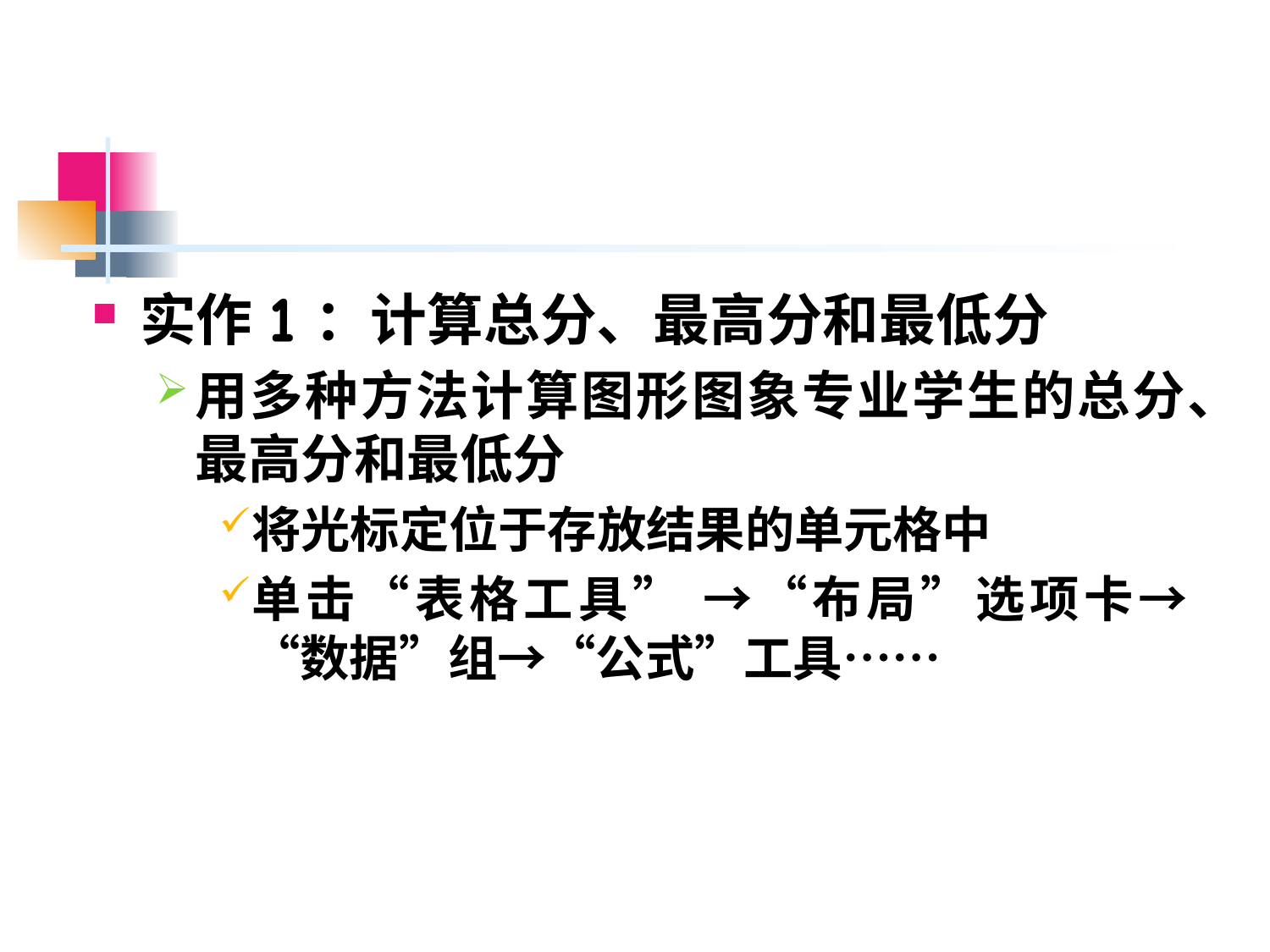

#
实作1：计算总分、最高分和最低分
用多种方法计算图形图象专业学生的总分、最高分和最低分
将光标定位于存放结果的单元格中
单击“表格工具” →“布局”选项卡→“数据”组→“公式”工具……